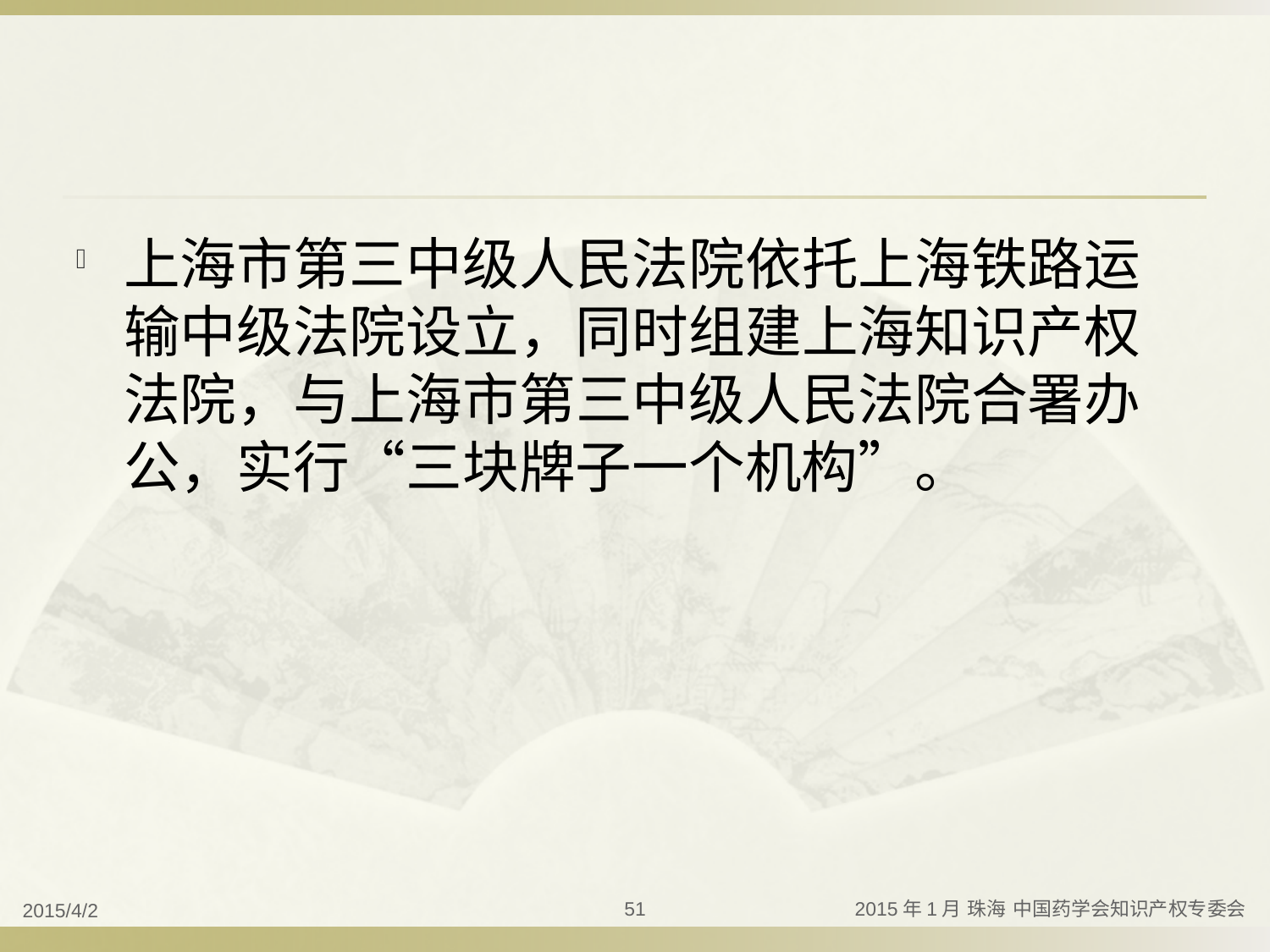

#
上海市第三中级人民法院依托上海铁路运输中级法院设立，同时组建上海知识产权法院，与上海市第三中级人民法院合署办公，实行“三块牌子一个机构”。

2015/4/2
51
2015年1月 珠海 中国药学会知识产权专委会